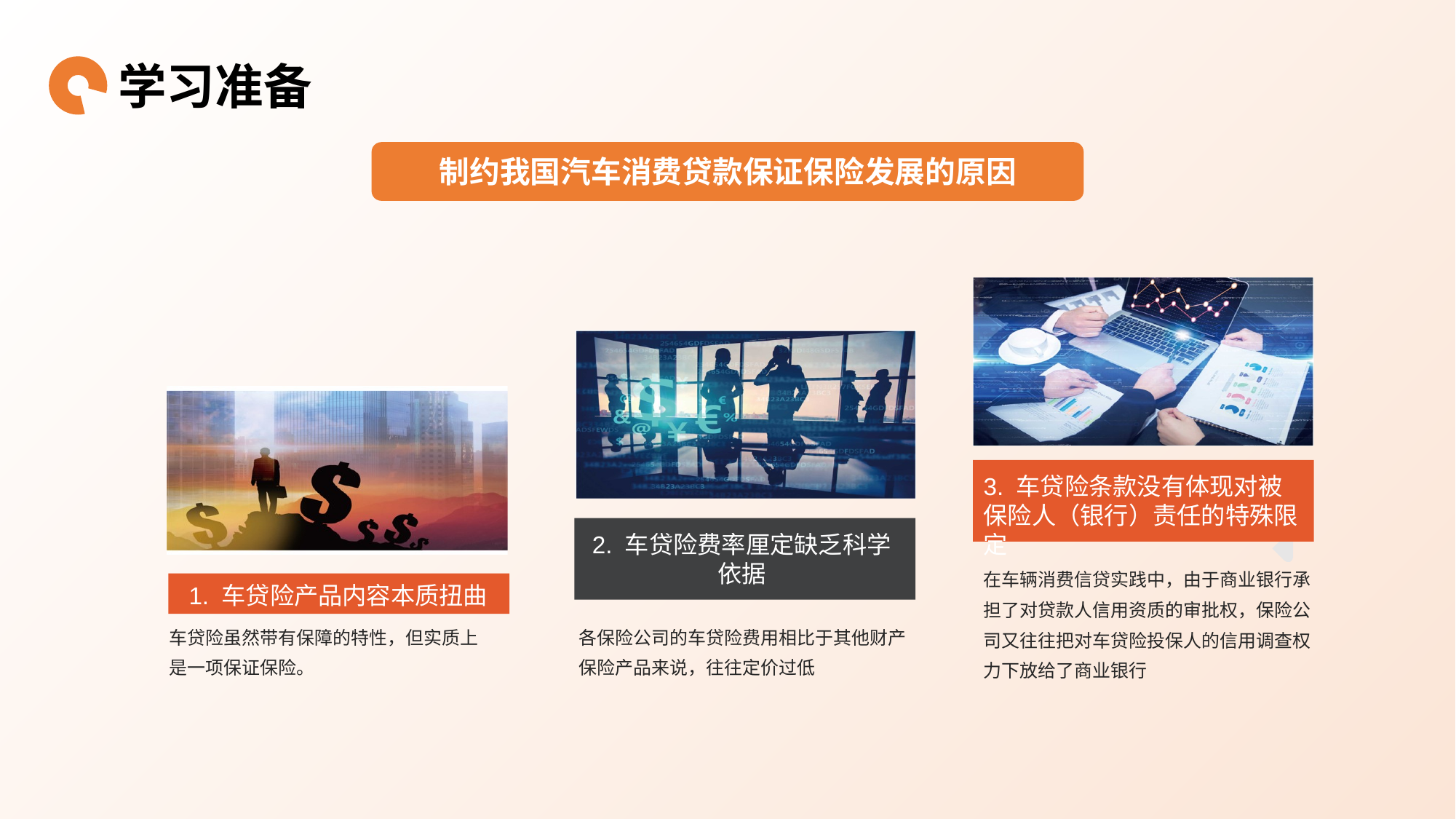

学习准备

制约我国汽车消费贷款保证保险发展的原因

汽车消费贷款保证保险的概念

3. 车贷险条款没有体现对被保险人（银行）责任的特殊限定
在车辆消费信贷实践中，由于商业银行承担了对贷款人信用资质的审批权，保险公司又往往把对车贷险投保人的信用调查权力下放给了商业银行

2. 车贷险费率厘定缺乏科学依据
各保险公司的车贷险费用相比于其他财产保险产品来说，往往定价过低

1. 车贷险产品内容本质扭曲
车贷险虽然带有保障的特性，但实质上
是一项保证保险。